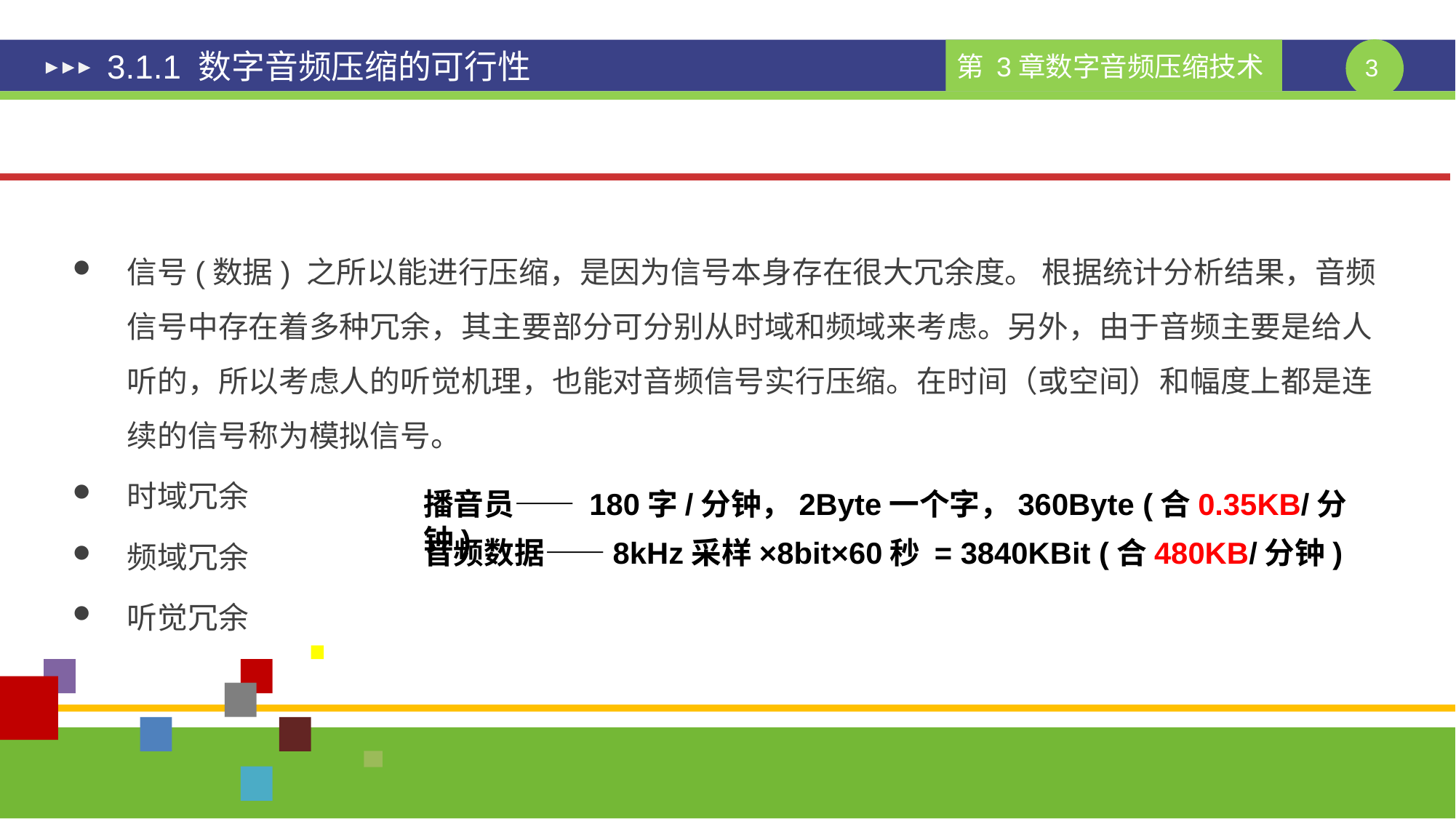

# 3.1.1 数字音频压缩的可行性

信号(数据) 之所以能进行压缩，是因为信号本身存在很大冗余度。 根据统计分析结果，音频信号中存在着多种冗余，其主要部分可分别从时域和频域来考虑。另外，由于音频主要是给人听的，所以考虑人的听觉机理，也能对音频信号实行压缩。在时间（或空间）和幅度上都是连续的信号称为模拟信号。
时域冗余
频域冗余
听觉冗余
播音员—— 180字/分钟，2Byte一个字，360Byte (合0.35KB/分钟)
音频数据——8kHz采样×8bit×60秒 = 3840KBit (合480KB/分钟)